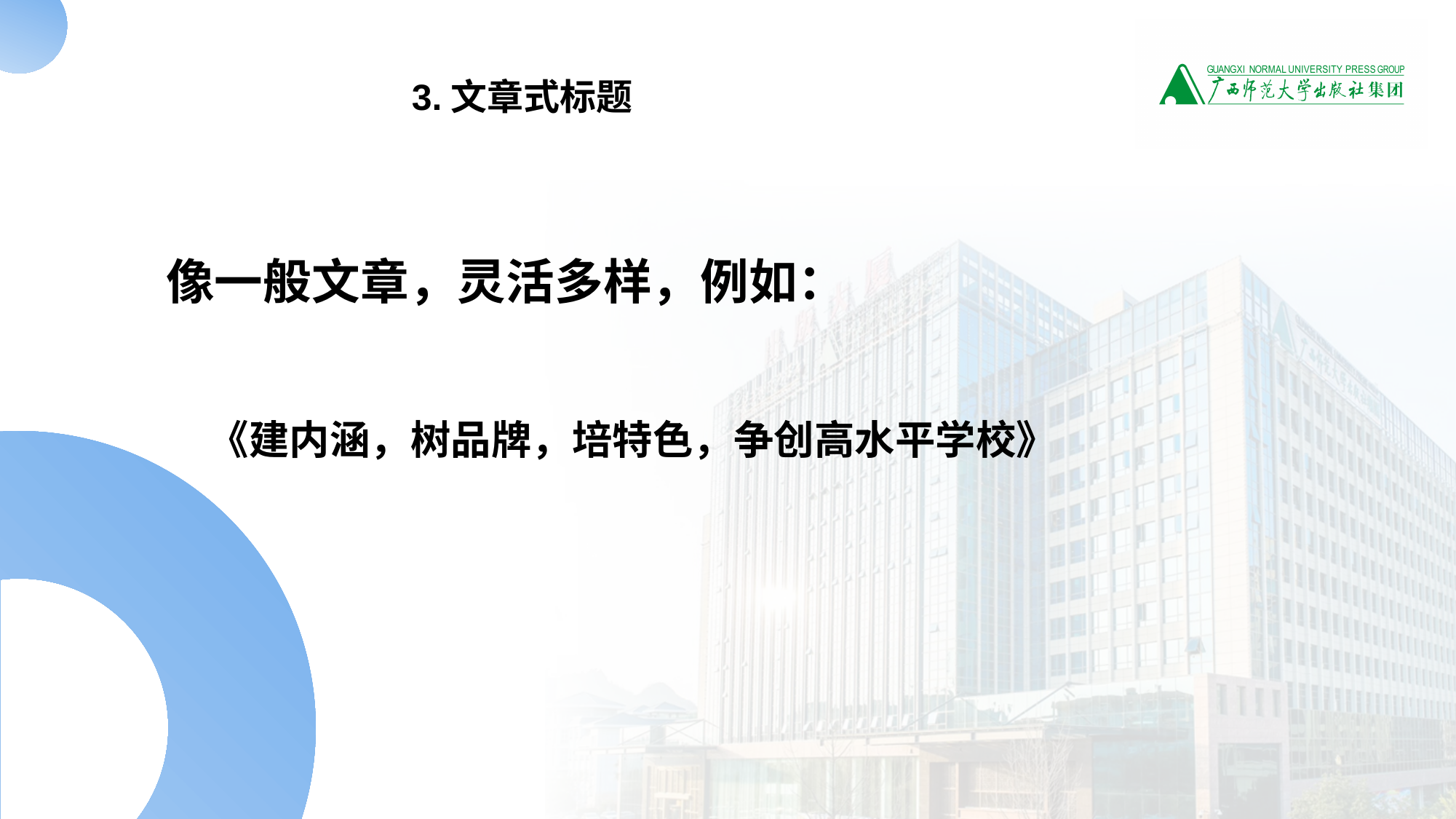

3.文章式标题
像一般文章，灵活多样，例如：
《建内涵，树品牌，培特色，争创高水平学校》